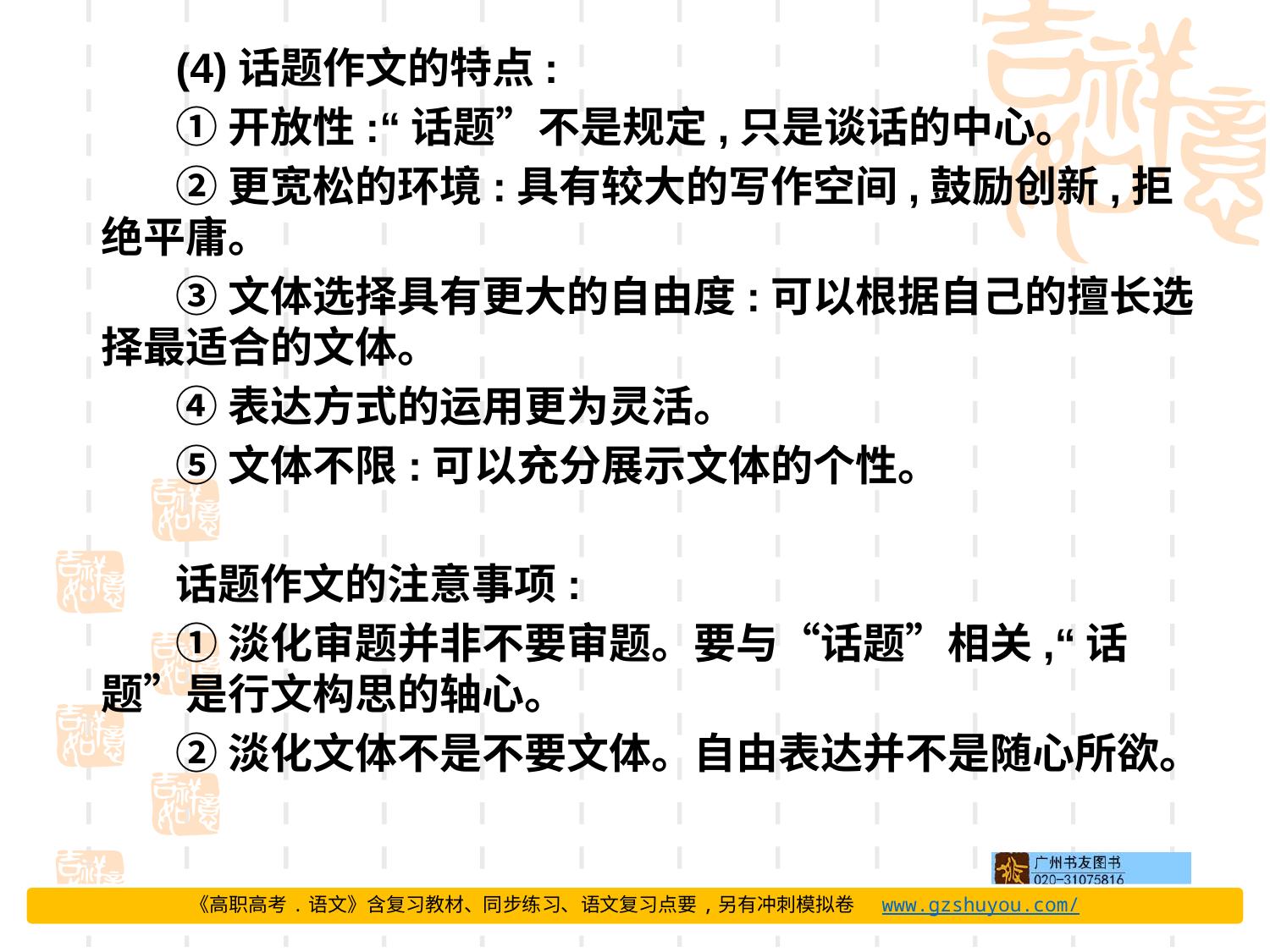

(4)话题作文的特点:
①开放性:“话题”不是规定,只是谈话的中心。
②更宽松的环境:具有较大的写作空间,鼓励创新,拒绝平庸。
③文体选择具有更大的自由度:可以根据自己的擅长选择最适合的文体。
④表达方式的运用更为灵活。
⑤文体不限:可以充分展示文体的个性。

话题作文的注意事项:
①淡化审题并非不要审题。要与“话题”相关,“话题”是行文构思的轴心。
②淡化文体不是不要文体。自由表达并不是随心所欲。